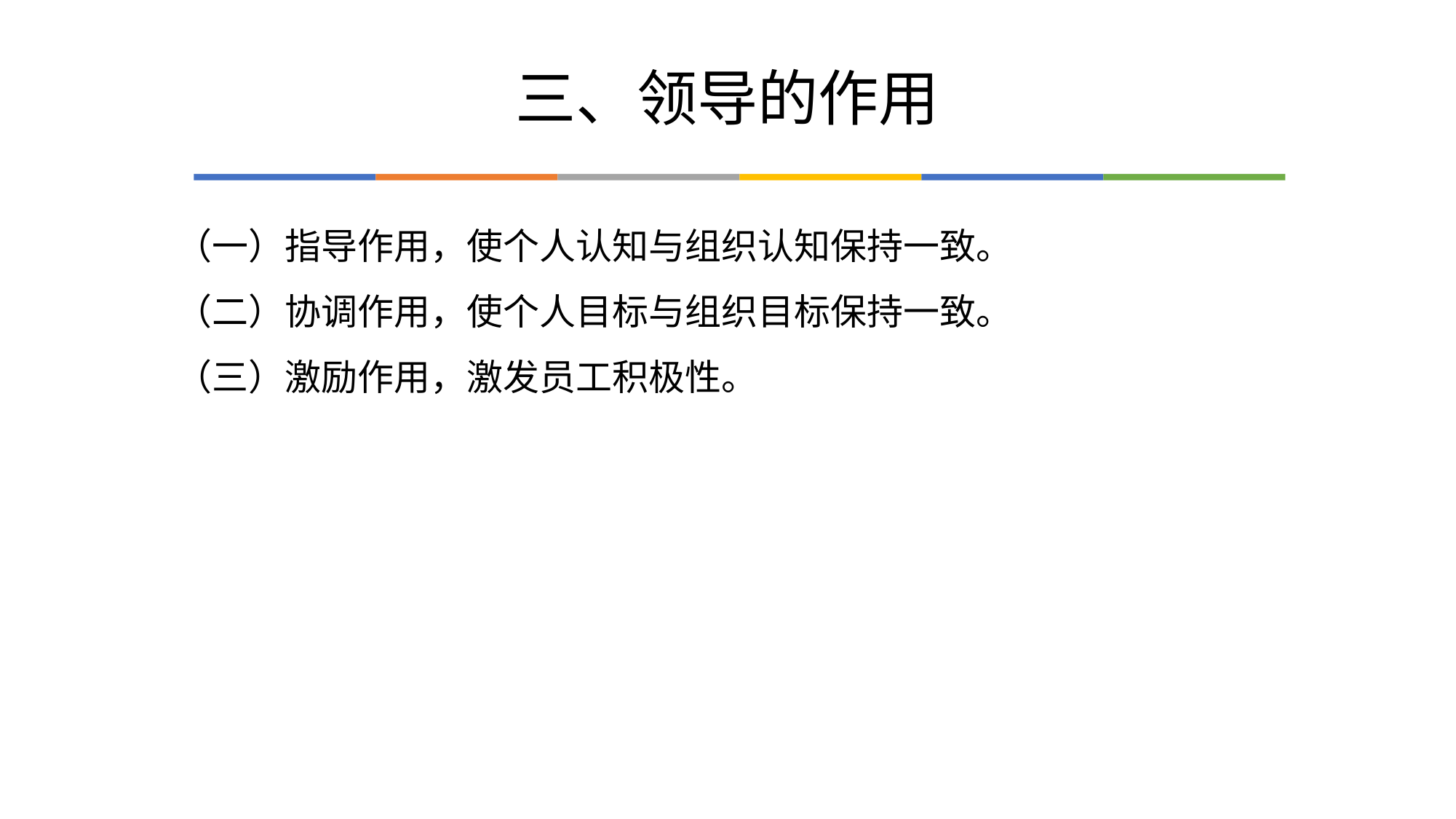

# 三、领导的作用
（一）指导作用，使个人认知与组织认知保持一致。
（二）协调作用，使个人目标与组织目标保持一致。
（三）激励作用，激发员工积极性。